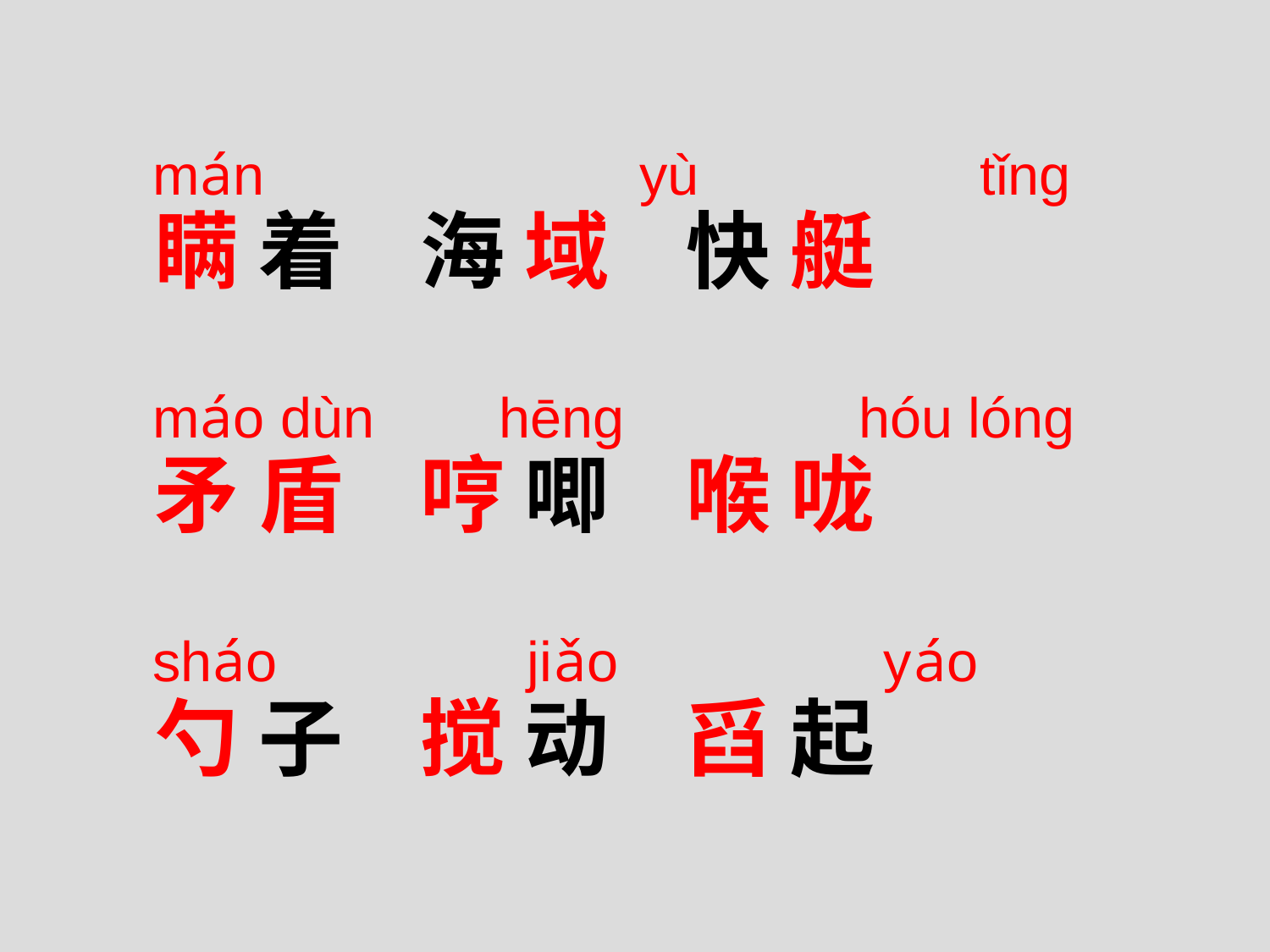

mán                        yù                  tǐng

máo dùn        hēng               hóu lóng

sháo                jiǎo                 yáo
瞒 着    海 域    快 艇

矛 盾    哼 唧    喉 咙

勺 子    搅 动    舀 起